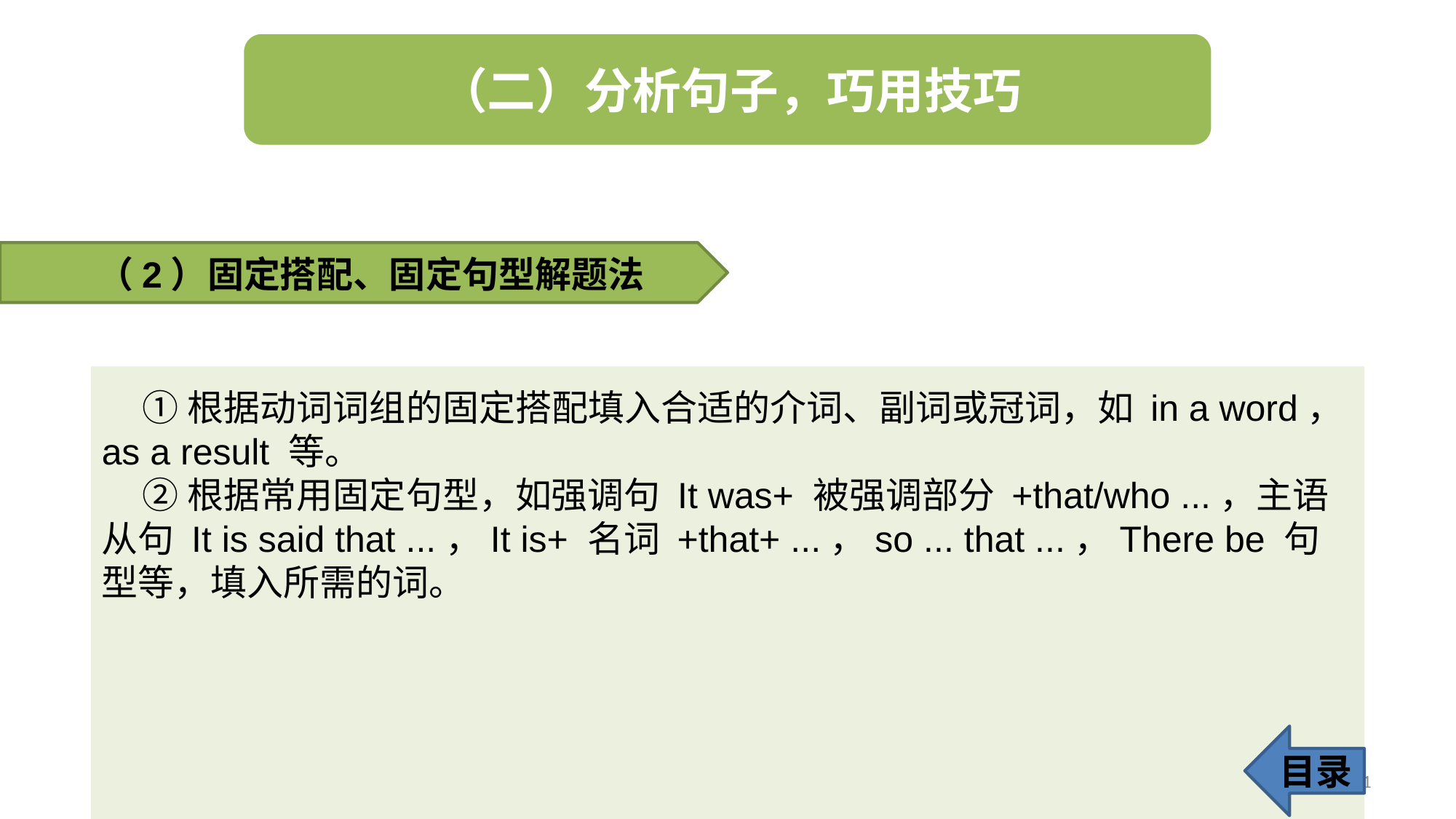

（二）分析句子，巧用技巧

（2）固定搭配、固定句型解题法

     ①根据动词词组的固定搭配填入合适的介词、副词或冠词，如 in a word，as a result 等。
     ②根据常用固定句型，如强调句 It was+ 被强调部分 +that/who ...，主语从句 It is said that ...，It is+ 名词 +that+ ...，so ... that ...，There be 句型等，填入所需的词。
目录
51